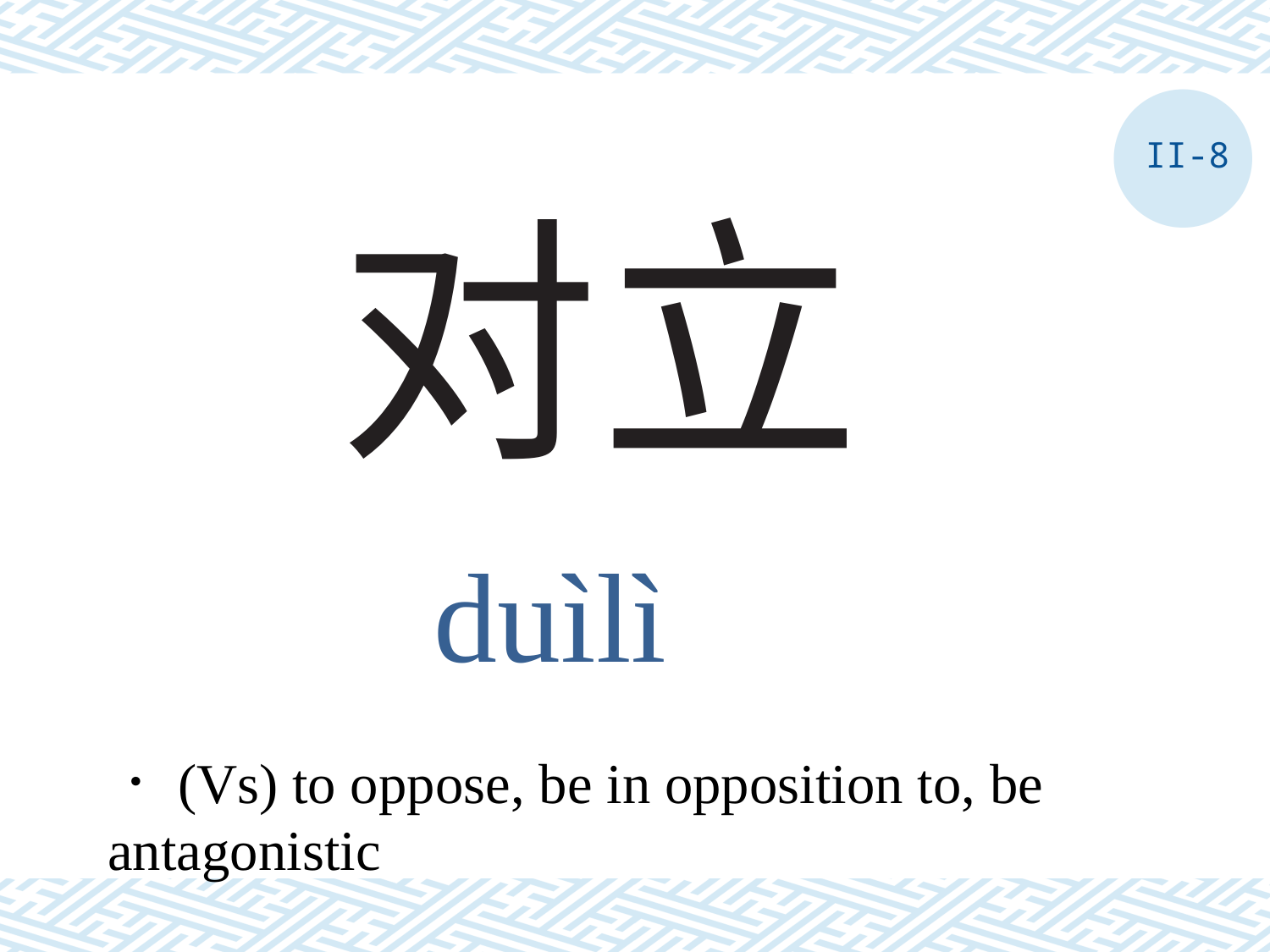

II-8

# 对立
duìlì
．(Vs) to oppose, be in opposition to, be antagonistic